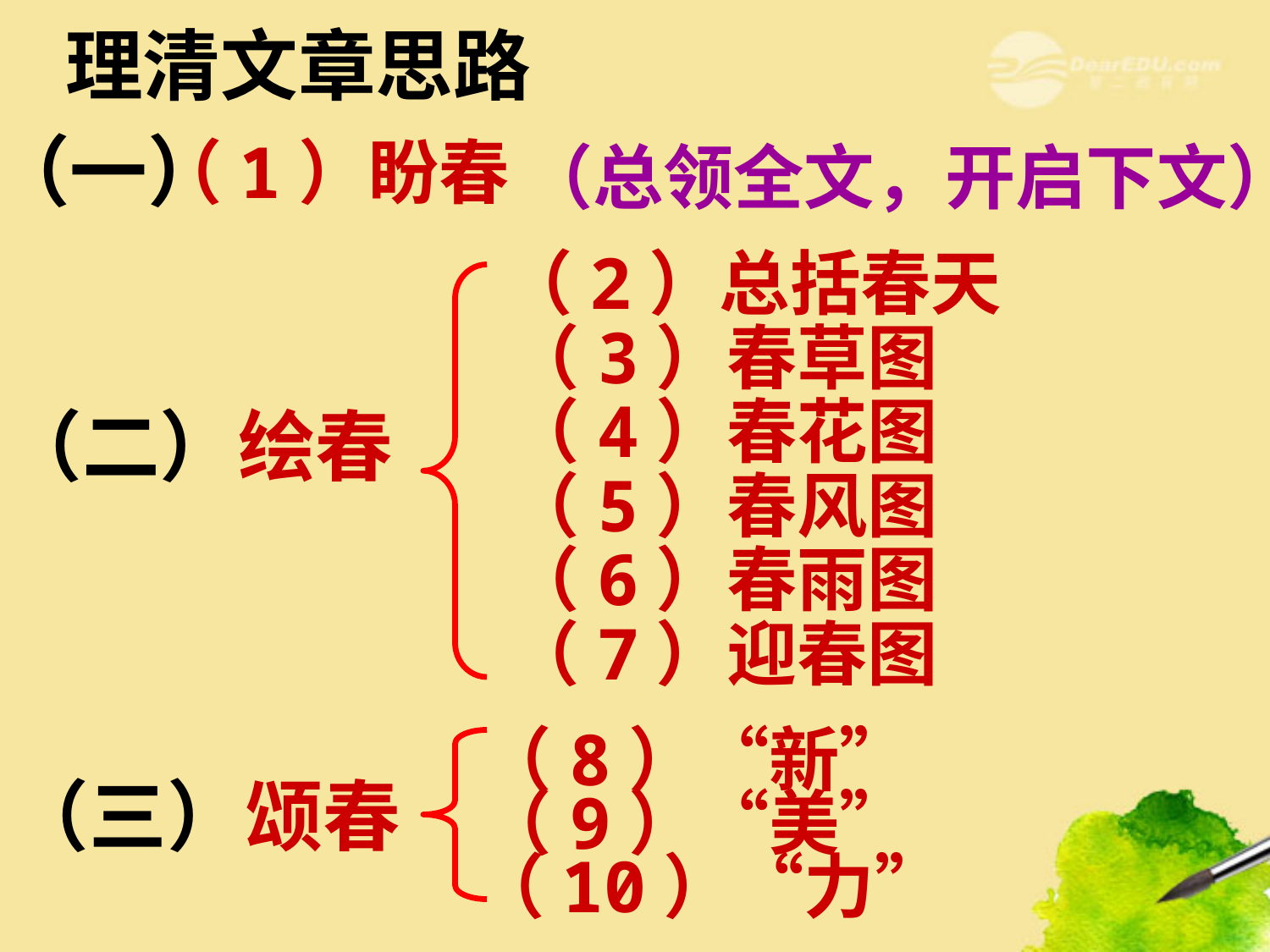

理清文章思路
（一）
（1）盼春
（总领全文，开启下文）
（2）总括春天

（3）春草图
（4）春花图
（二）绘春

（5）春风图
（6）春雨图
（7）迎春图
（8）“新”

（三）颂春
（9）“美”
（10）“力”